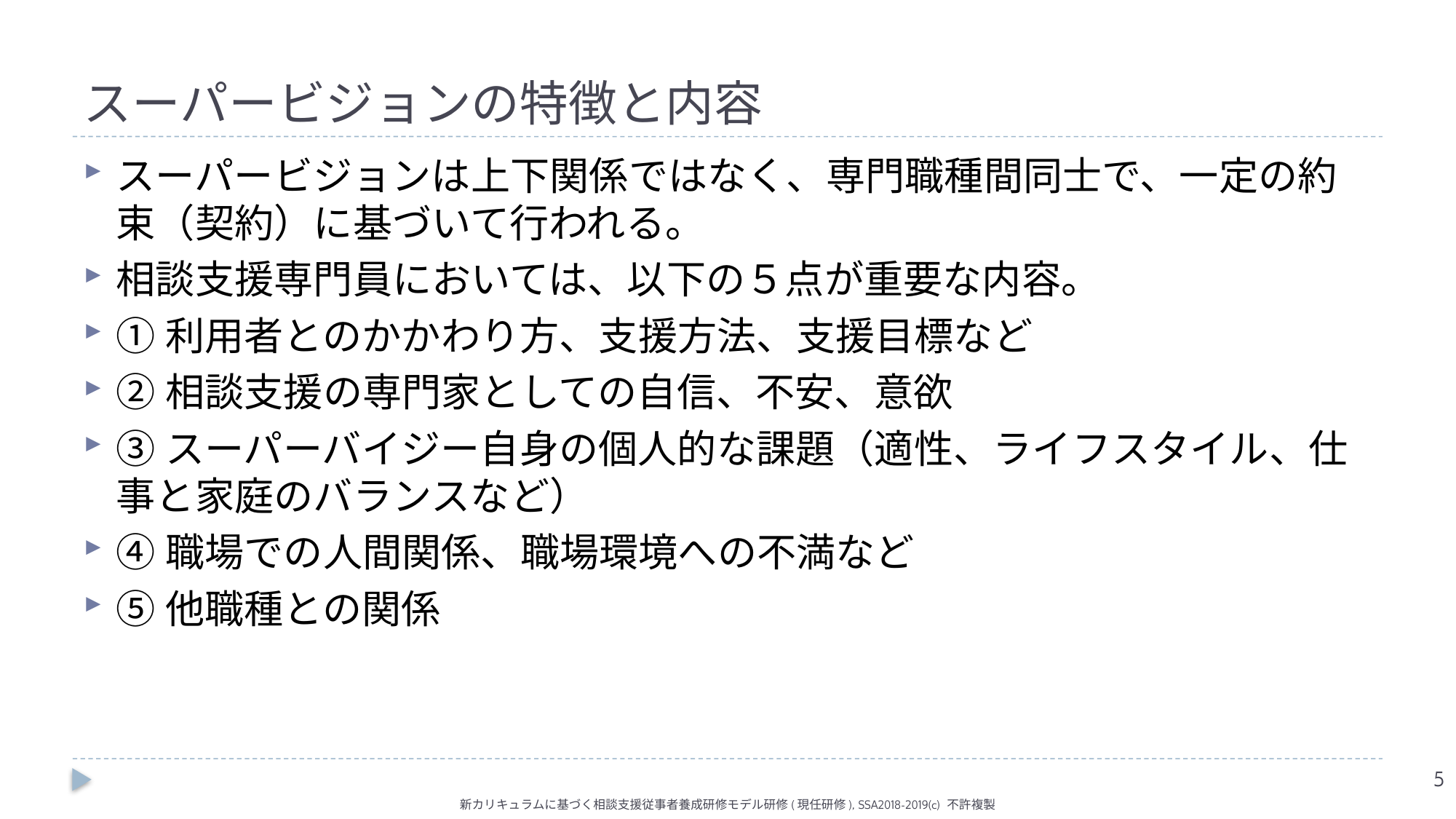

# スーパービジョンの特徴と内容
スーパービジョンは上下関係ではなく、専門職種間同士で、一定の約束（契約）に基づいて行われる。
相談支援専門員においては、以下の５点が重要な内容。
①利用者とのかかわり方、支援方法、支援目標など
②相談支援の専門家としての自信、不安、意欲
③スーパーバイジー自身の個人的な課題（適性、ライフスタイル、仕事と家庭のバランスなど）
④職場での人間関係、職場環境への不満など
⑤他職種との関係
5
新カリキュラムに基づく相談支援従事者養成研修モデル研修(現任研修), SSA2018-2019(c) 不許複製